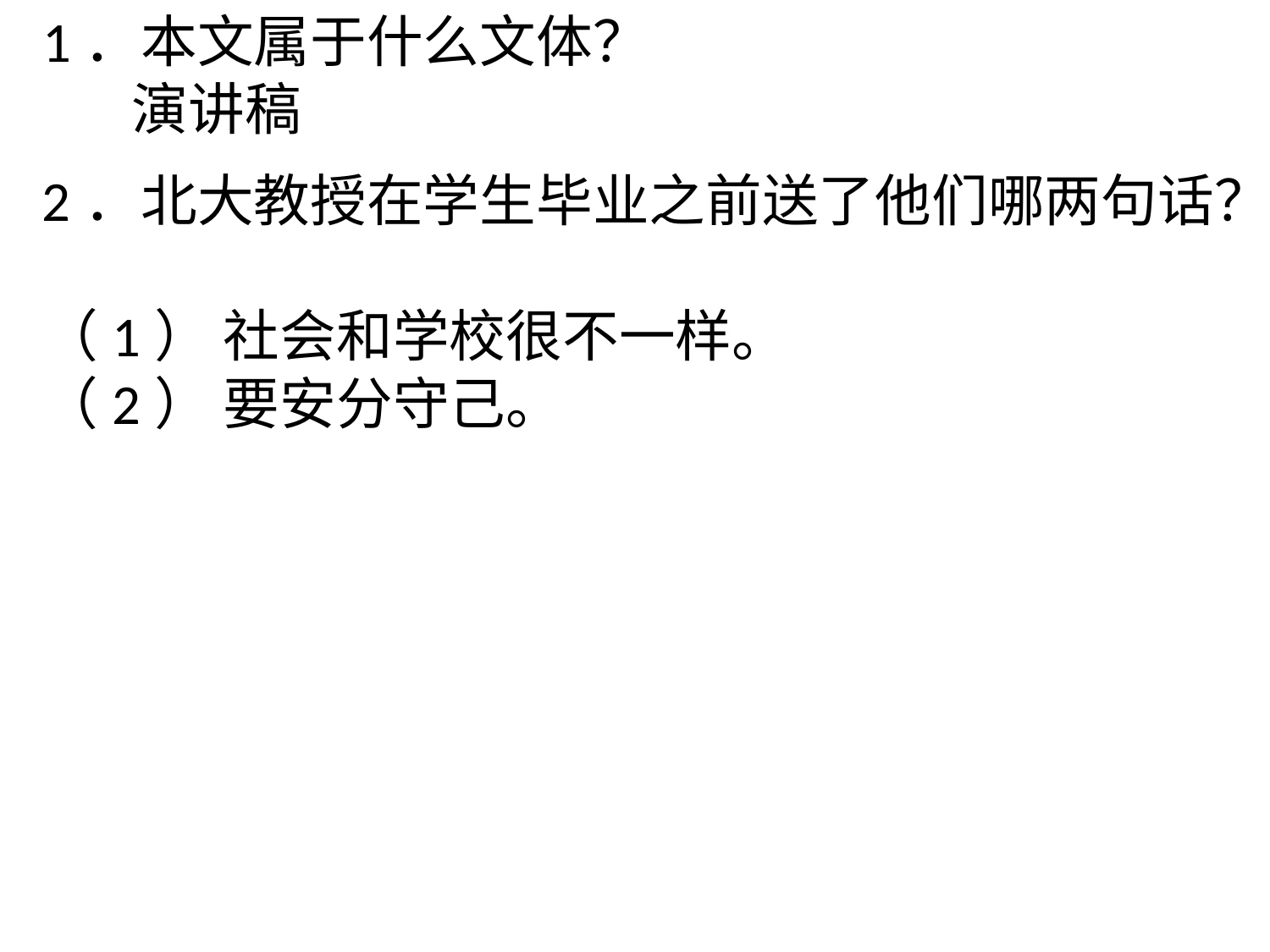

1．本文属于什么文体？
      演讲稿
2．北大教授在学生毕业之前送了他们哪两句话？
（1） 社会和学校很不一样。
（2） 要安分守己。